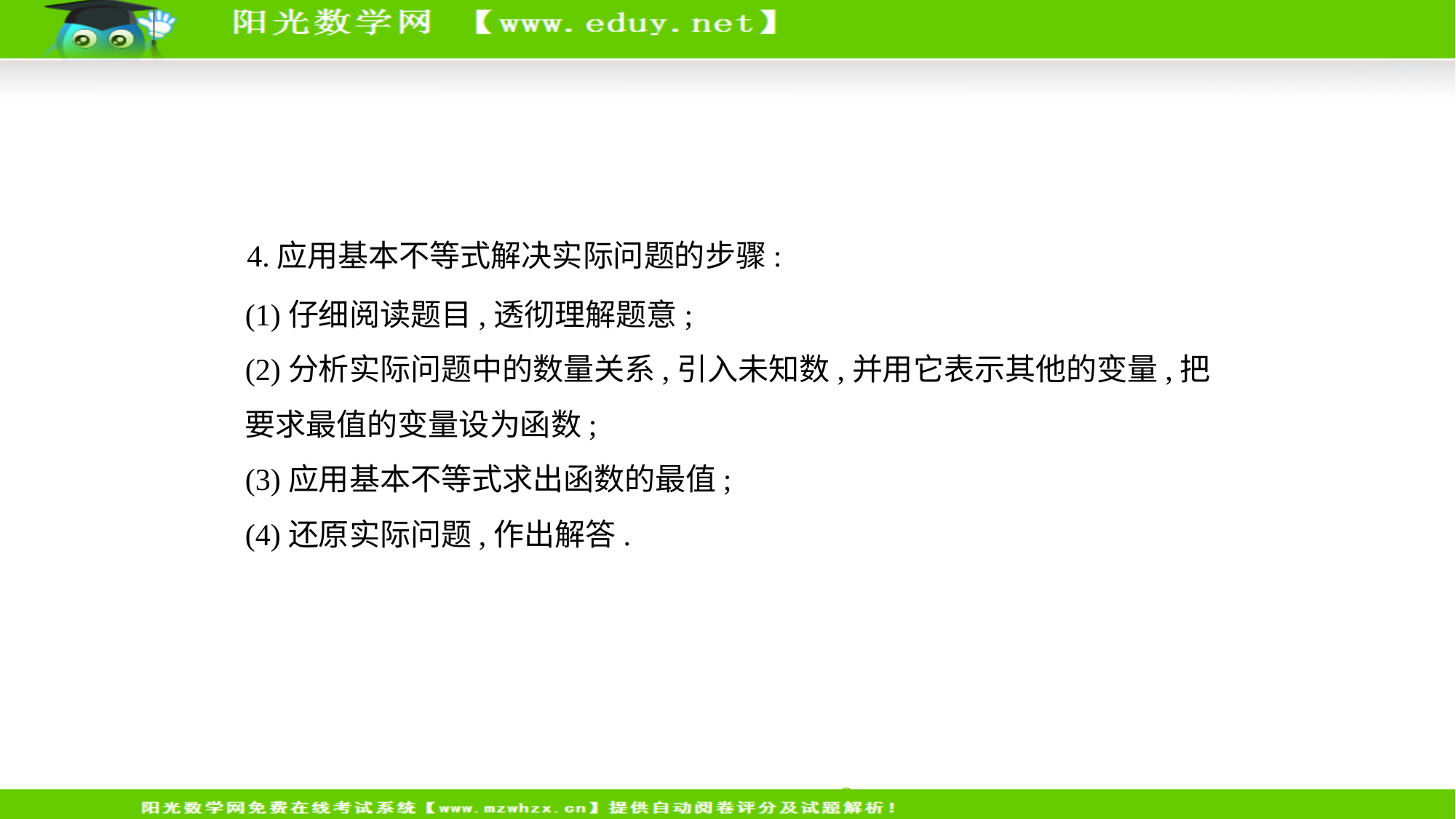

4.应用基本不等式解决实际问题的步骤:
(1)仔细阅读题目,透彻理解题意;
(2)分析实际问题中的数量关系,引入未知数,并用它表示其他的变量,把
要求最值的变量设为函数;
(3)应用基本不等式求出函数的最值;
(4)还原实际问题,作出解答.